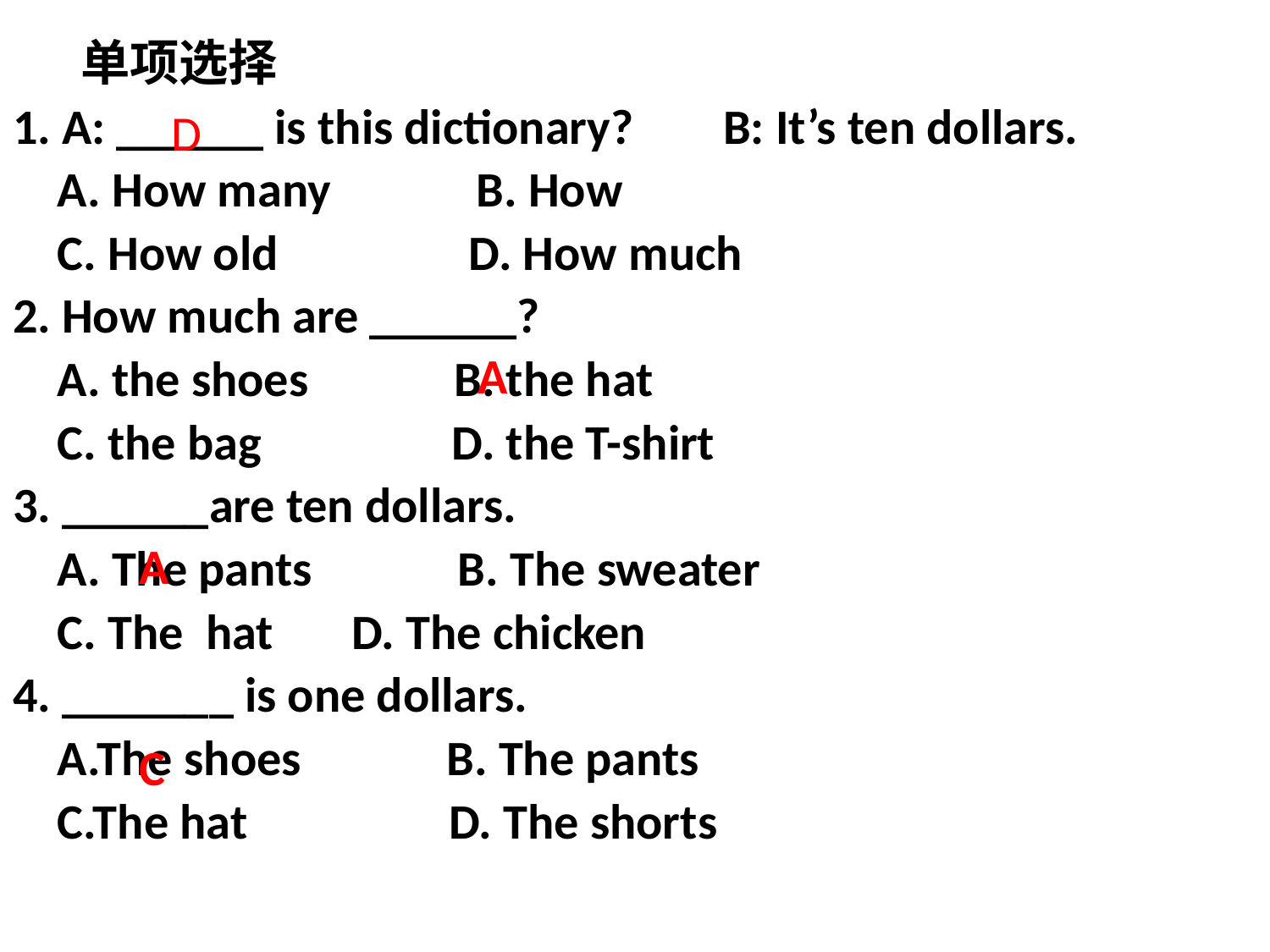

单项选择
1. A: ______ is this dictionary?        B: It’s ten dollars.
    A. How many             B. How
    C. How old                 D. How much
2. How much are ______?
    A. the shoes             B. the hat
    C. the bag                 D. the T-shirt
3. ______are ten dollars.
    A. The pants             B. The sweater
    C. The  hat       D. The chicken
4. _______ is one dollars.
    A.The shoes             B. The pants
    C.The hat                  D. The shorts

D
A
A
C